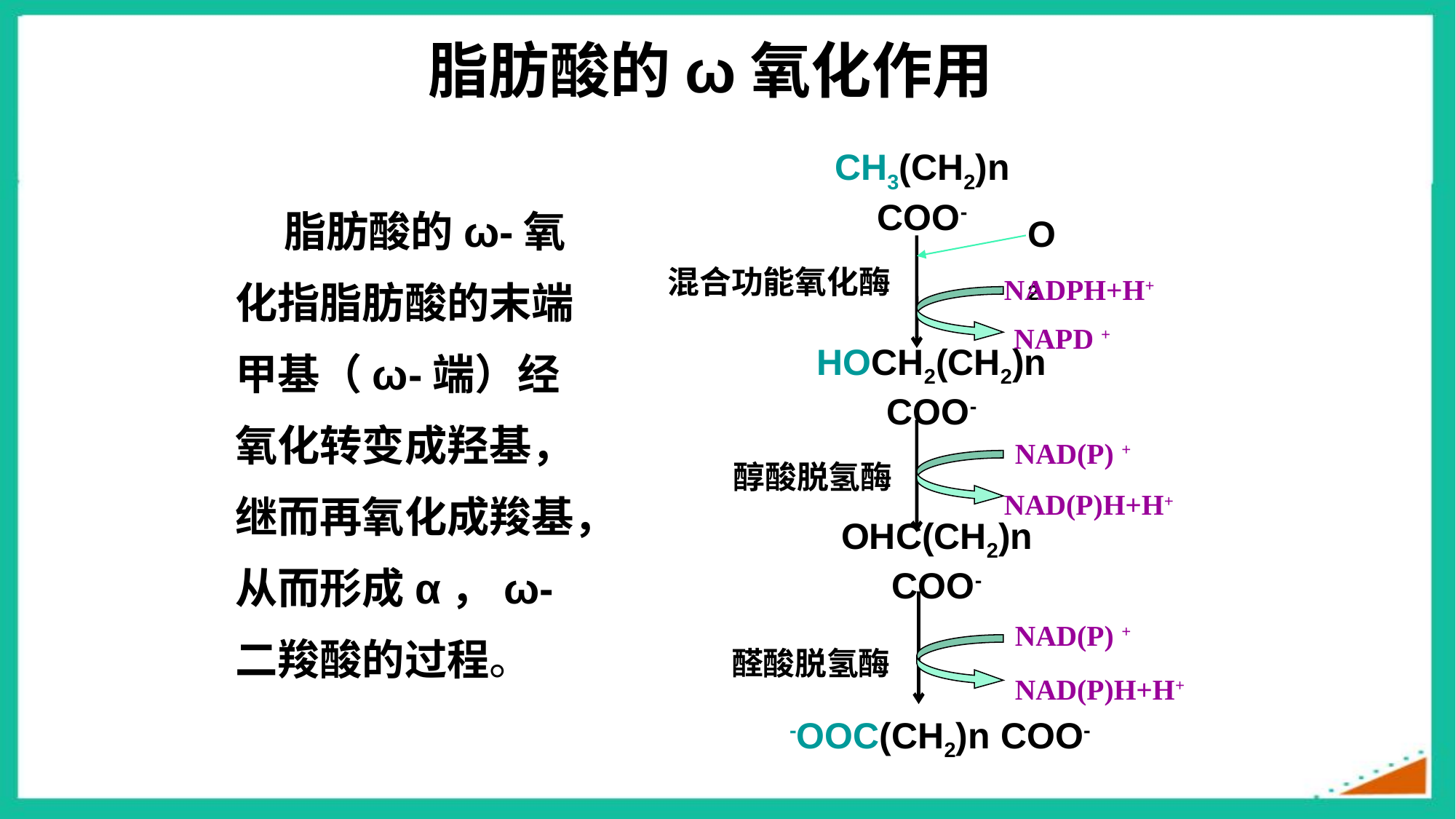

# 脂肪酸的ω氧化作用

CH3(CH2)n COO-
    脂肪酸的ω-氧化指脂肪酸的末端甲基（ω-端）经氧化转变成羟基，继而再氧化成羧基，从而形成α，ω-二羧酸的过程。
O2

混合功能氧化酶
NADPH+H+

NAPD +
HOCH2(CH2)n COO-

NAD(P) +

醇酸脱氢酶
NAD(P)H+H+
OHC(CH2)n COO-

NAD(P) +

醛酸脱氢酶
NAD(P)H+H+
-OOC(CH2)n COO-